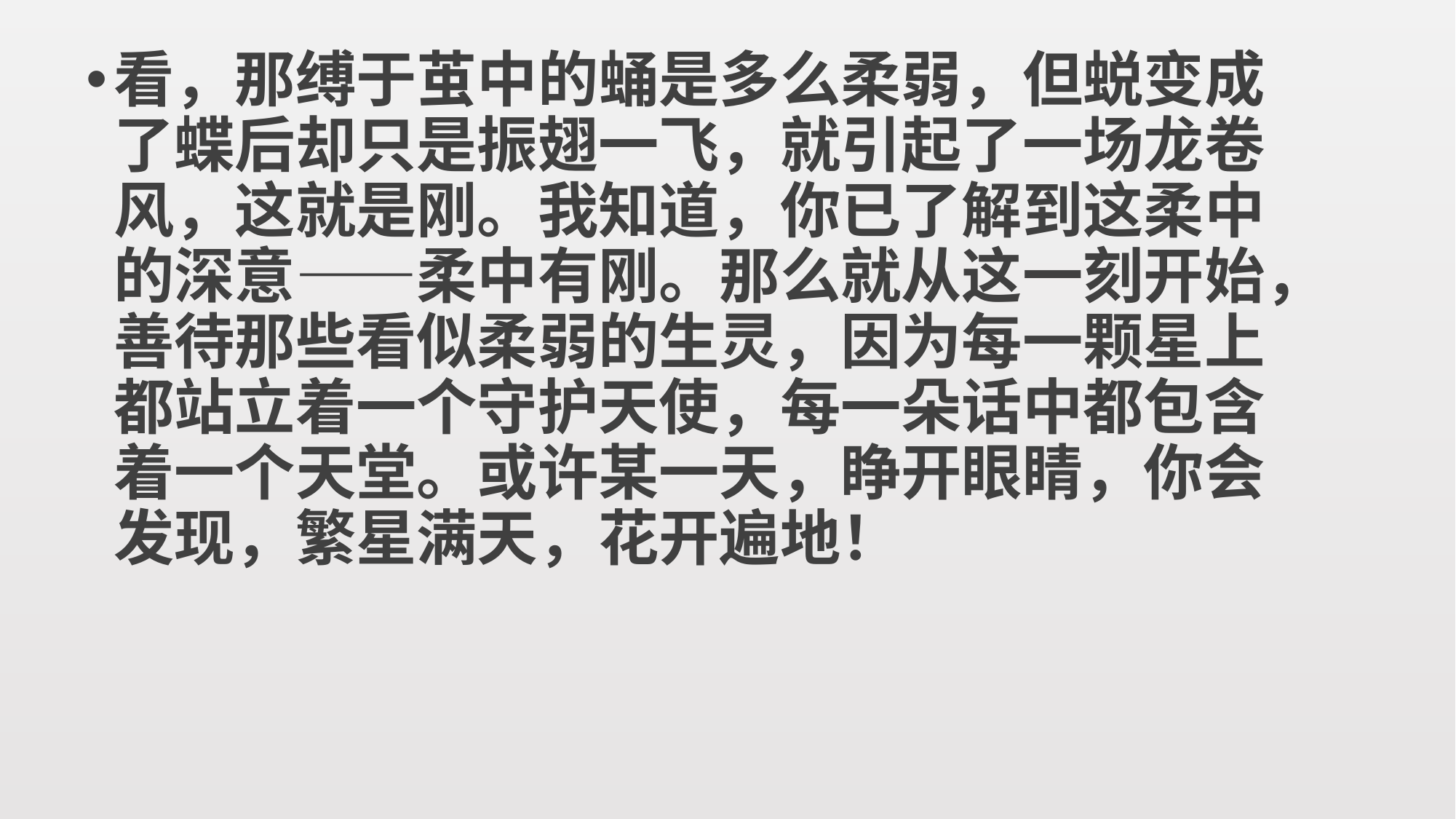

看，那缚于茧中的蛹是多么柔弱，但蜕变成了蝶后却只是振翅一飞，就引起了一场龙卷风，这就是刚。我知道，你已了解到这柔中的深意——柔中有刚。那么就从这一刻开始，善待那些看似柔弱的生灵，因为每一颗星上都站立着一个守护天使，每一朵话中都包含着一个天堂。或许某一天，睁开眼睛，你会发现，繁星满天，花开遍地！